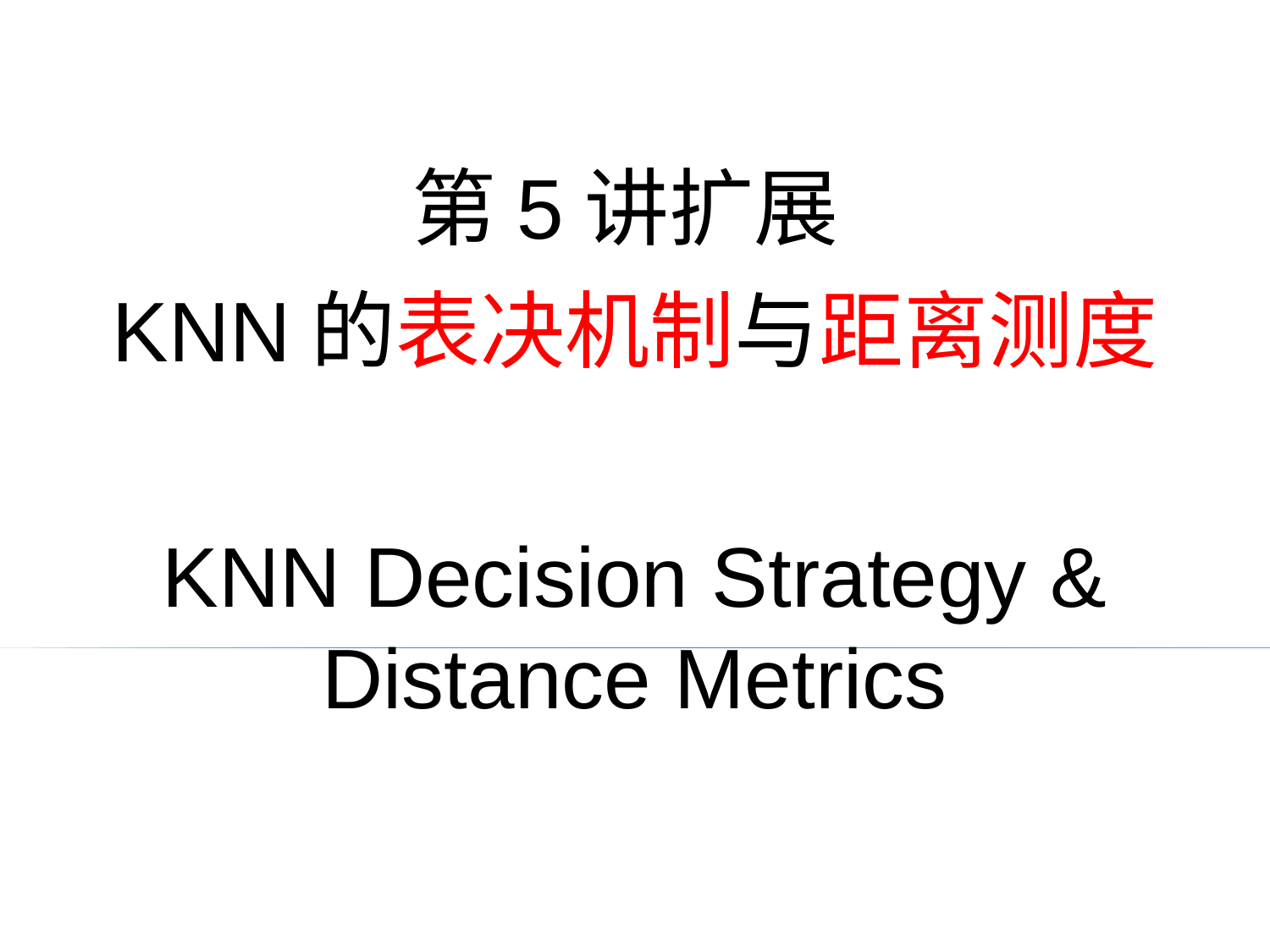

第5讲扩展
KNN的表决机制与距离测度

KNN Decision Strategy & Distance Metrics